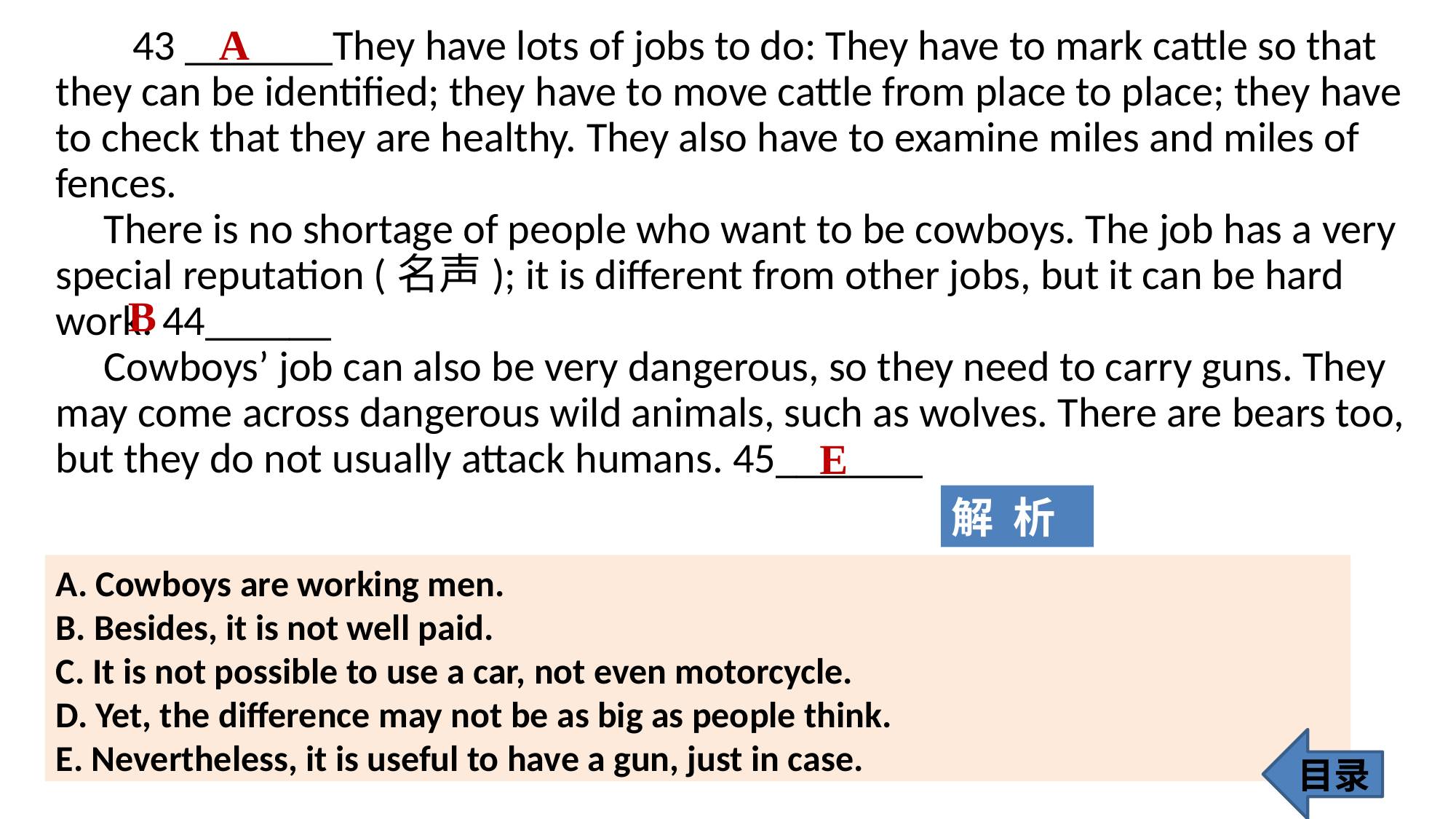

A
        43 _______They have lots of jobs to do: They have to mark cattle so that they can be identified; they have to move cattle from place to place; they have to check that they are healthy. They also have to examine miles and miles of fences.
     There is no shortage of people who want to be cowboys. The job has a very special reputation (名声); it is different from other jobs, but it can be hard work. 44______
     Cowboys’ job can also be very dangerous, so they need to carry guns. They may come across dangerous wild animals, such as wolves. There are bears too, but they do not usually attack humans. 45_______
B
E
解  析
A. Cowboys are working men.
B. Besides, it is not well paid.
C. It is not possible to use a car, not even motorcycle.
D. Yet, the difference may not be as big as people think.
E. Nevertheless, it is useful to have a gun, just in case.
目录
356